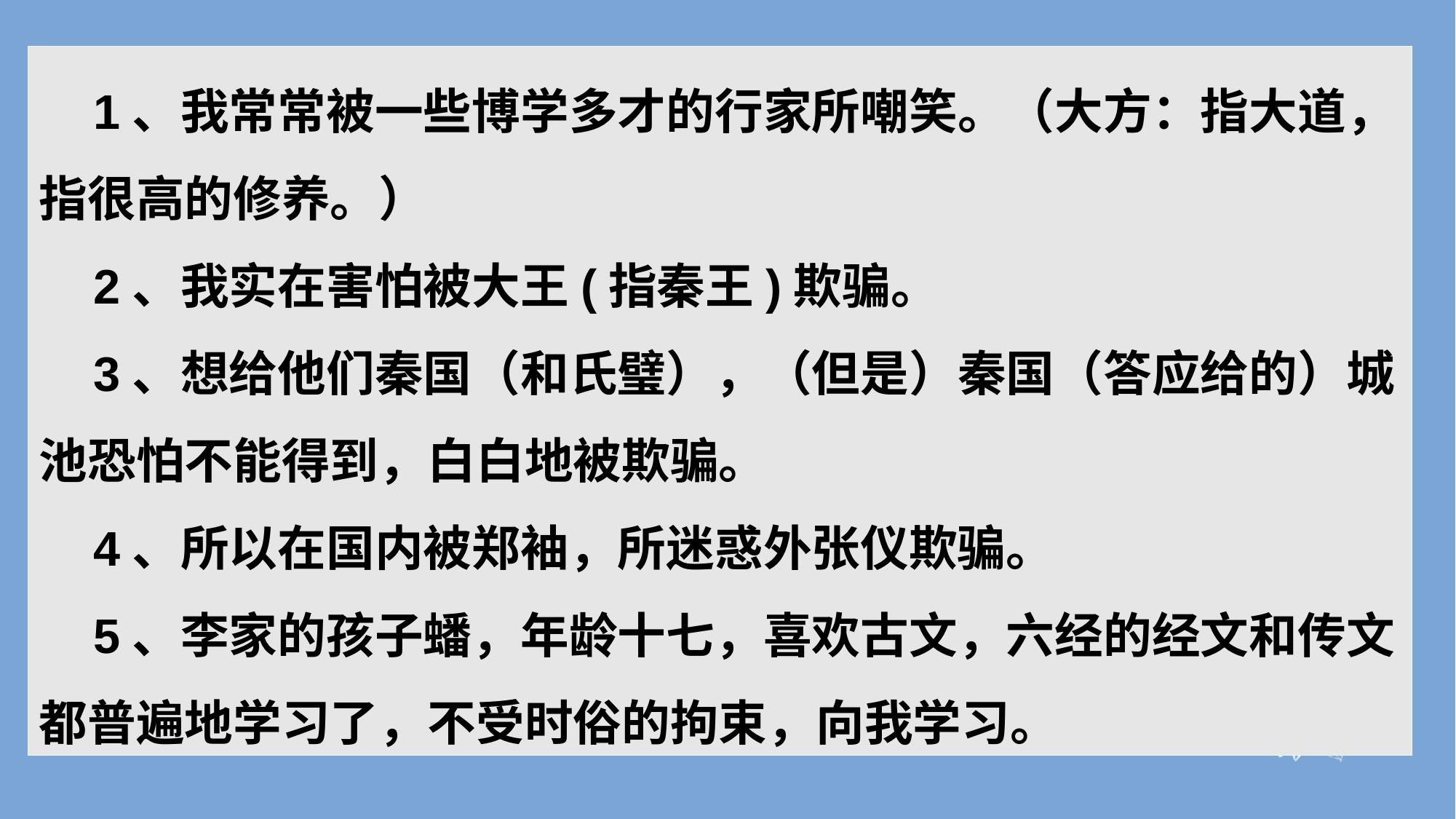

1、我常常被一些博学多才的行家所嘲笑。（大方：指大道，指很高的修养。）
2、我实在害怕被大王(指秦王)欺骗。
3、想给他们秦国（和氏璧），（但是）秦国（答应给的）城池恐怕不能得到，白白地被欺骗。
4、所以在国内被郑袖，所迷惑外张仪欺骗。
5、李家的孩子蟠，年龄十七，喜欢古文，六经的经文和传文都普遍地学习了，不受时俗的拘束，向我学习。